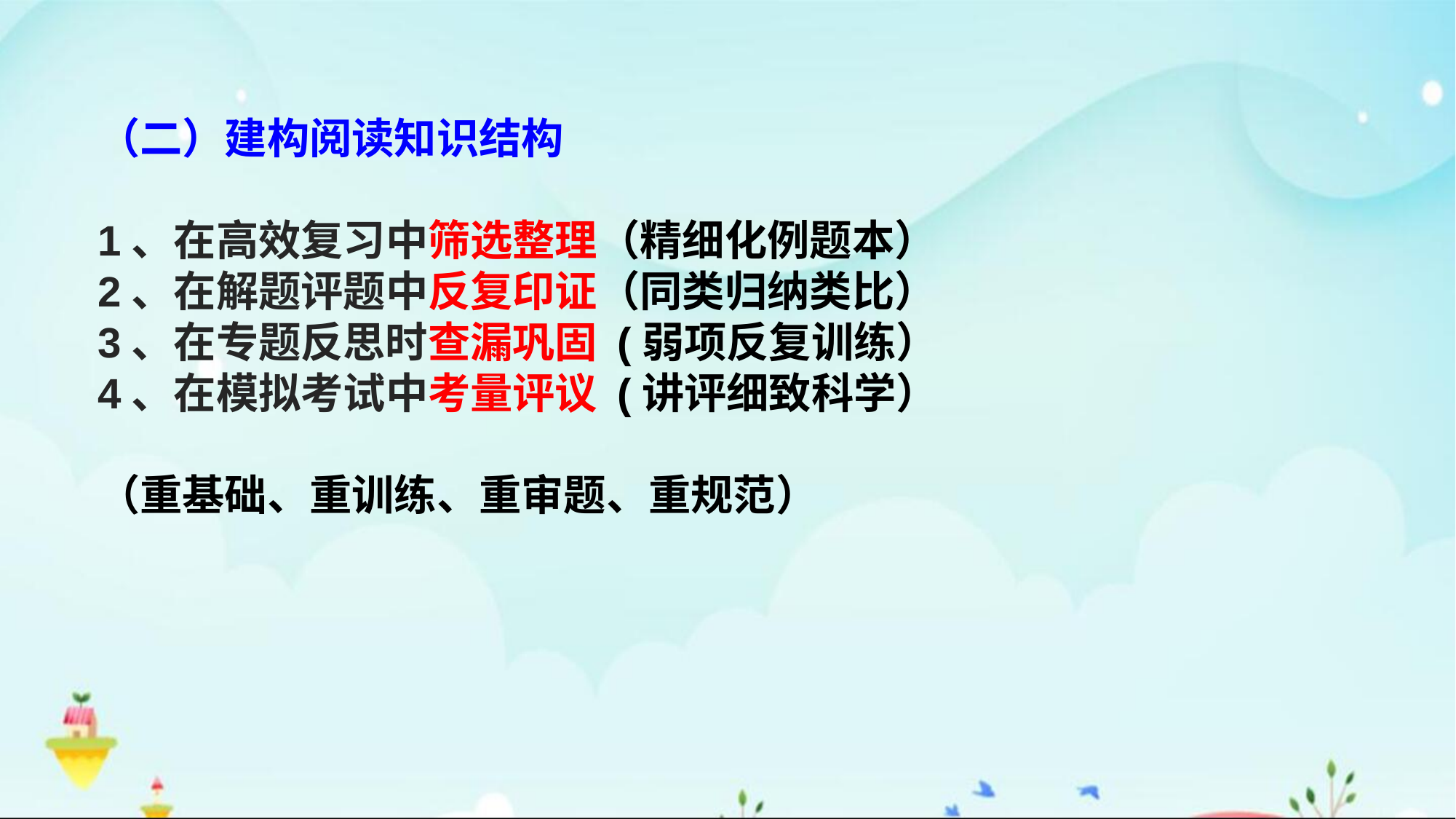

# （二）建构阅读知识结构 1、在高效复习中筛选整理（精细化例题本） 2、在解题评题中反复印证（同类归纳类比） 3、在专题反思时查漏巩固 (弱项反复训练） 4、在模拟考试中考量评议 (讲评细致科学） （重基础、重训练、重审题、重规范）